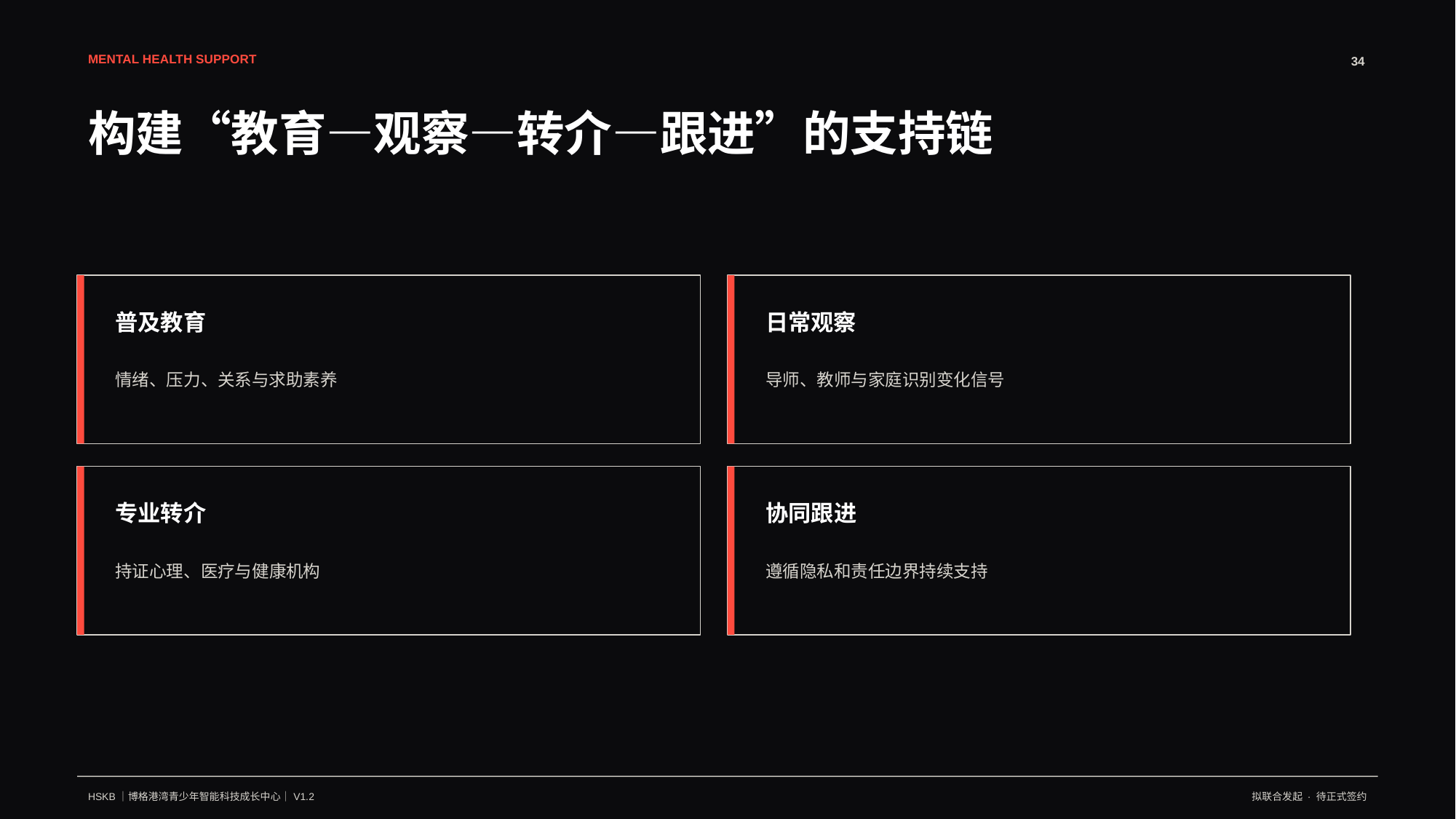

MENTAL HEALTH SUPPORT
34
构建“教育—观察—转介—跟进”的支持链

普及教育
日常观察
情绪、压力、关系与求助素养
导师、教师与家庭识别变化信号

专业转介
协同跟进
持证心理、医疗与健康机构
遵循隐私和责任边界持续支持

HSKB｜博格港湾青少年智能科技成长中心｜V1.2
拟联合发起 · 待正式签约